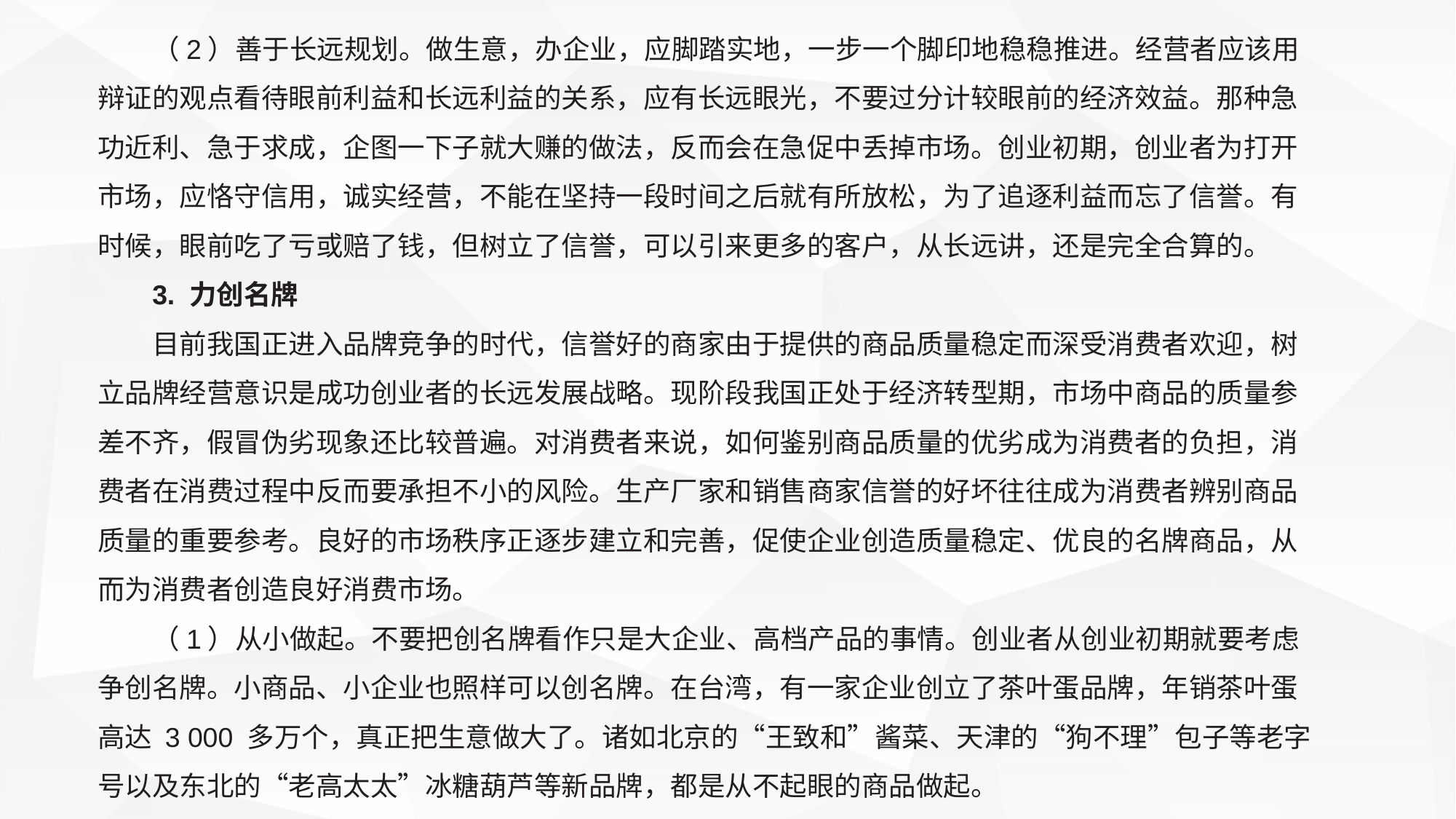

（2）善于长远规划。做生意，办企业，应脚踏实地，一步一个脚印地稳稳推进。经营者应该用辩证的观点看待眼前利益和长远利益的关系，应有长远眼光，不要过分计较眼前的经济效益。那种急功近利、急于求成，企图一下子就大赚的做法，反而会在急促中丢掉市场。创业初期，创业者为打开市场，应恪守信用，诚实经营，不能在坚持一段时间之后就有所放松，为了追逐利益而忘了信誉。有时候，眼前吃了亏或赔了钱，但树立了信誉，可以引来更多的客户，从长远讲，还是完全合算的。
3. 力创名牌
目前我国正进入品牌竞争的时代，信誉好的商家由于提供的商品质量稳定而深受消费者欢迎，树立品牌经营意识是成功创业者的长远发展战略。现阶段我国正处于经济转型期，市场中商品的质量参差不齐，假冒伪劣现象还比较普遍。对消费者来说，如何鉴别商品质量的优劣成为消费者的负担，消费者在消费过程中反而要承担不小的风险。生产厂家和销售商家信誉的好坏往往成为消费者辨别商品质量的重要参考。良好的市场秩序正逐步建立和完善，促使企业创造质量稳定、优良的名牌商品，从而为消费者创造良好消费市场。
（1）从小做起。不要把创名牌看作只是大企业、高档产品的事情。创业者从创业初期就要考虑争创名牌。小商品、小企业也照样可以创名牌。在台湾，有一家企业创立了茶叶蛋品牌，年销茶叶蛋高达 3 000 多万个，真正把生意做大了。诸如北京的“王致和”酱菜、天津的“狗不理”包子等老字号以及东北的“老高太太”冰糖葫芦等新品牌，都是从不起眼的商品做起。